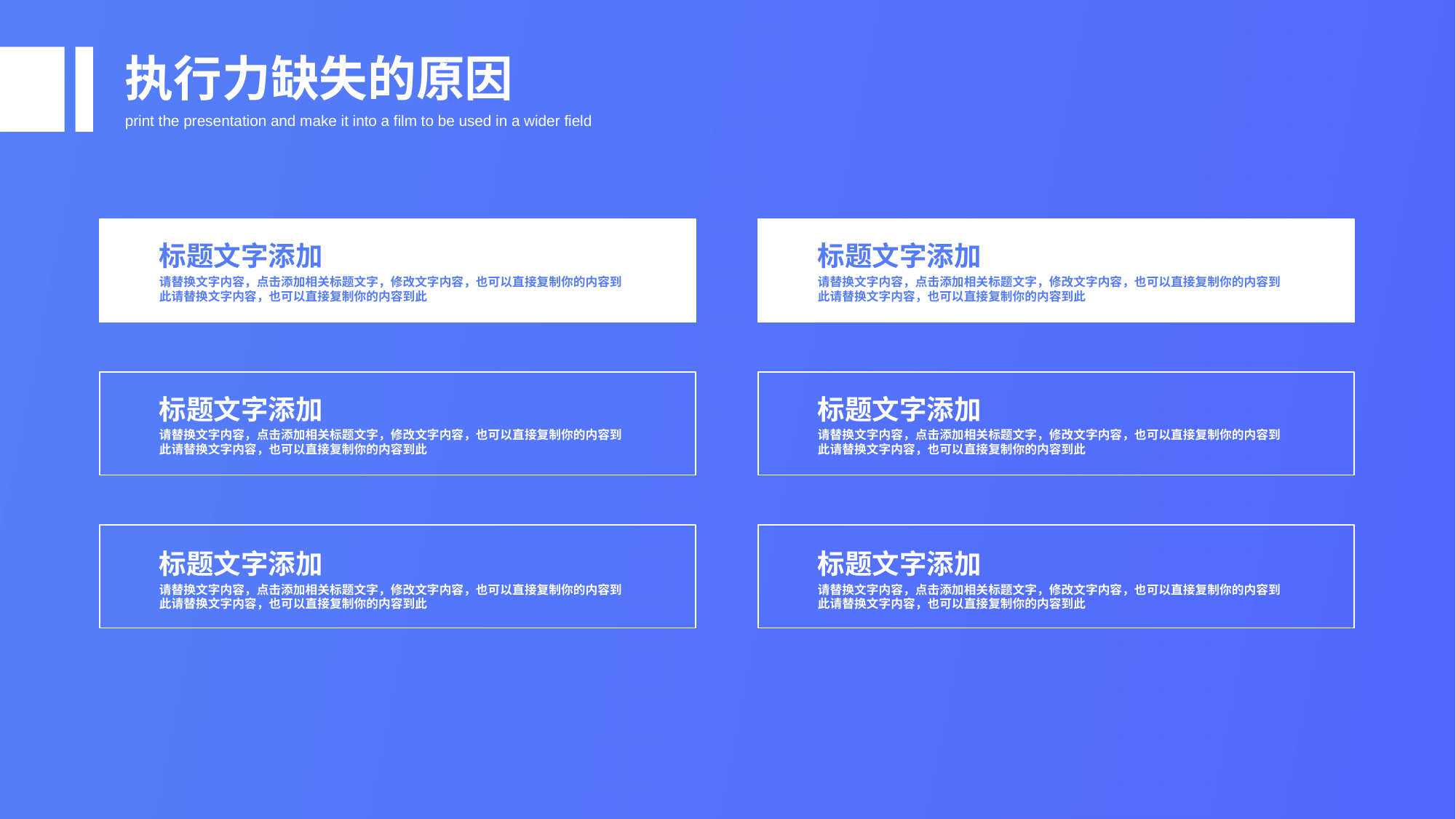

执行力缺失的原因
print the presentation and make it into a film to be used in a wider field

标题文字添加
请替换文字内容，点击添加相关标题文字，修改文字内容，也可以直接复制你的内容到此请替换文字内容，也可以直接复制你的内容到此

标题文字添加
请替换文字内容，点击添加相关标题文字，修改文字内容，也可以直接复制你的内容到此请替换文字内容，也可以直接复制你的内容到此

标题文字添加
请替换文字内容，点击添加相关标题文字，修改文字内容，也可以直接复制你的内容到此请替换文字内容，也可以直接复制你的内容到此

标题文字添加
请替换文字内容，点击添加相关标题文字，修改文字内容，也可以直接复制你的内容到此请替换文字内容，也可以直接复制你的内容到此

标题文字添加
请替换文字内容，点击添加相关标题文字，修改文字内容，也可以直接复制你的内容到此请替换文字内容，也可以直接复制你的内容到此

标题文字添加
请替换文字内容，点击添加相关标题文字，修改文字内容，也可以直接复制你的内容到此请替换文字内容，也可以直接复制你的内容到此